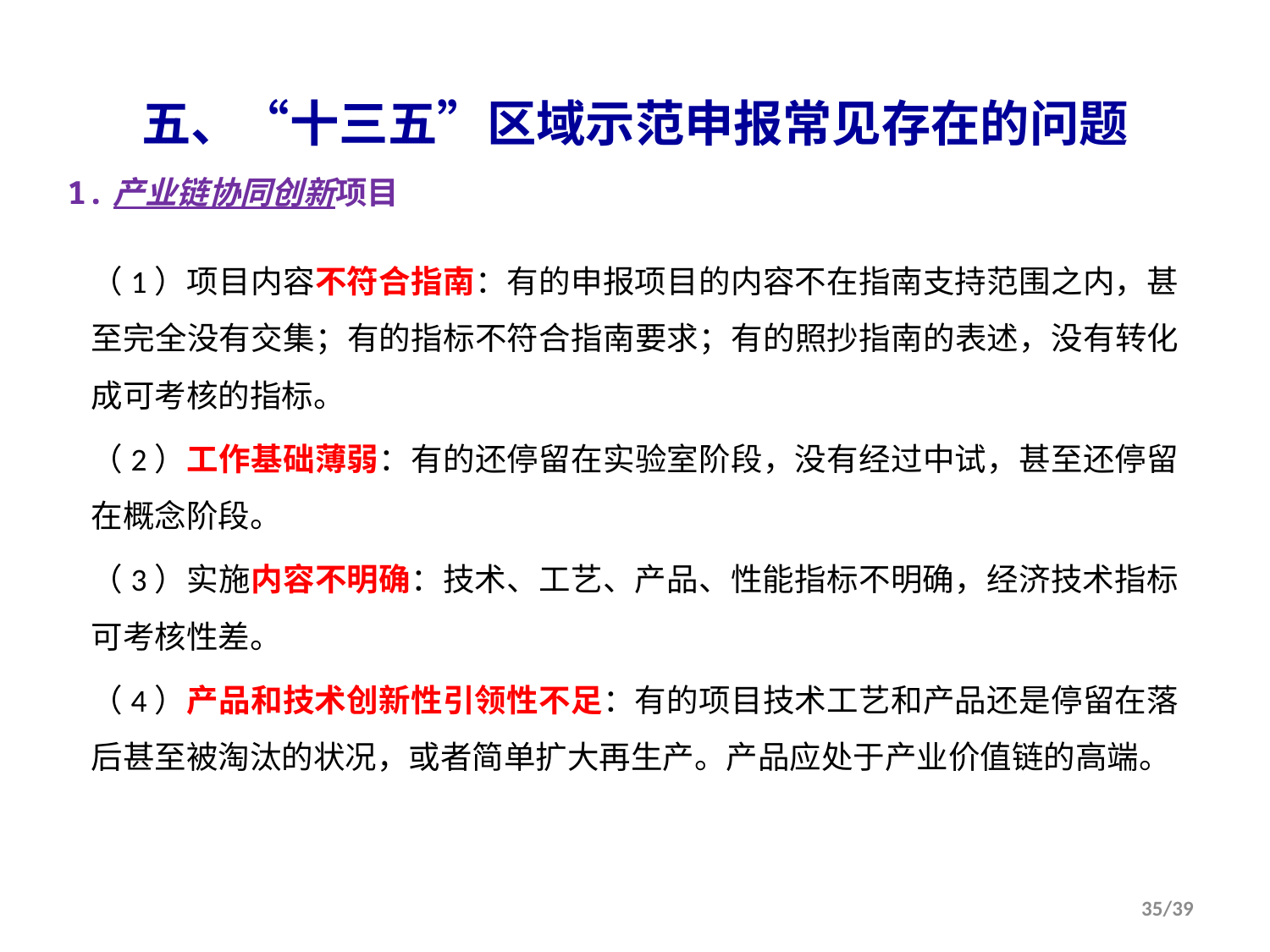

五、“十三五”区域示范申报常见存在的问题
1.产业链协同创新项目
（1）项目内容不符合指南：有的申报项目的内容不在指南支持范围之内，甚至完全没有交集；有的指标不符合指南要求；有的照抄指南的表述，没有转化成可考核的指标。
（2）工作基础薄弱：有的还停留在实验室阶段，没有经过中试，甚至还停留在概念阶段。
（3）实施内容不明确：技术、工艺、产品、性能指标不明确，经济技术指标可考核性差。
（4）产品和技术创新性引领性不足：有的项目技术工艺和产品还是停留在落后甚至被淘汰的状况，或者简单扩大再生产。产品应处于产业价值链的高端。
35/39